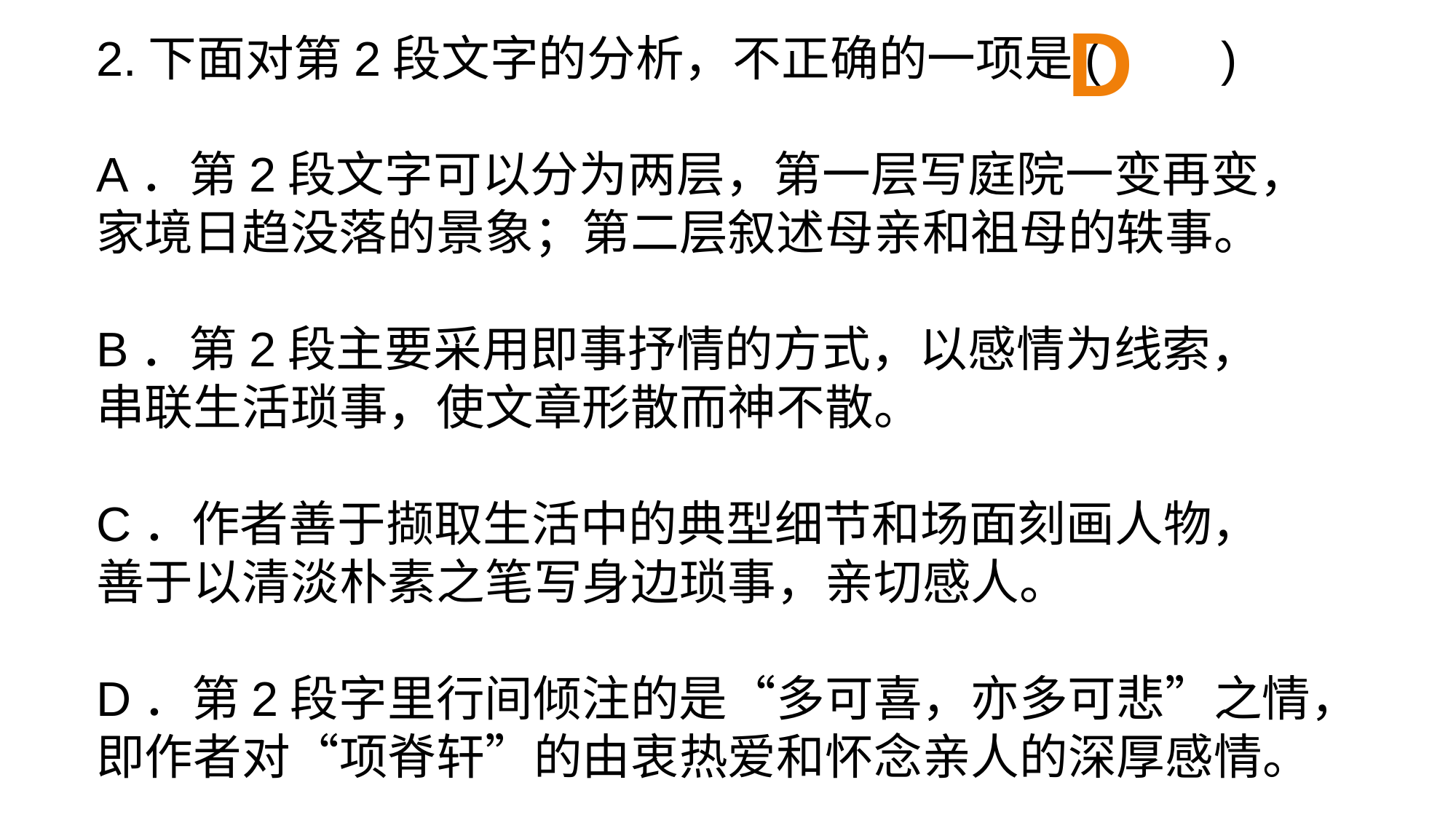

D
2.下面对第2段文字的分析，不正确的一项是(　　)

A．第2段文字可以分为两层，第一层写庭院一变再变，
家境日趋没落的景象；第二层叙述母亲和祖母的轶事。

B．第2段主要采用即事抒情的方式，以感情为线索，
串联生活琐事，使文章形散而神不散。

C．作者善于撷取生活中的典型细节和场面刻画人物，
善于以清淡朴素之笔写身边琐事，亲切感人。

D．第2段字里行间倾注的是“多可喜，亦多可悲”之情，
即作者对“项脊轩”的由衷热爱和怀念亲人的深厚感情。